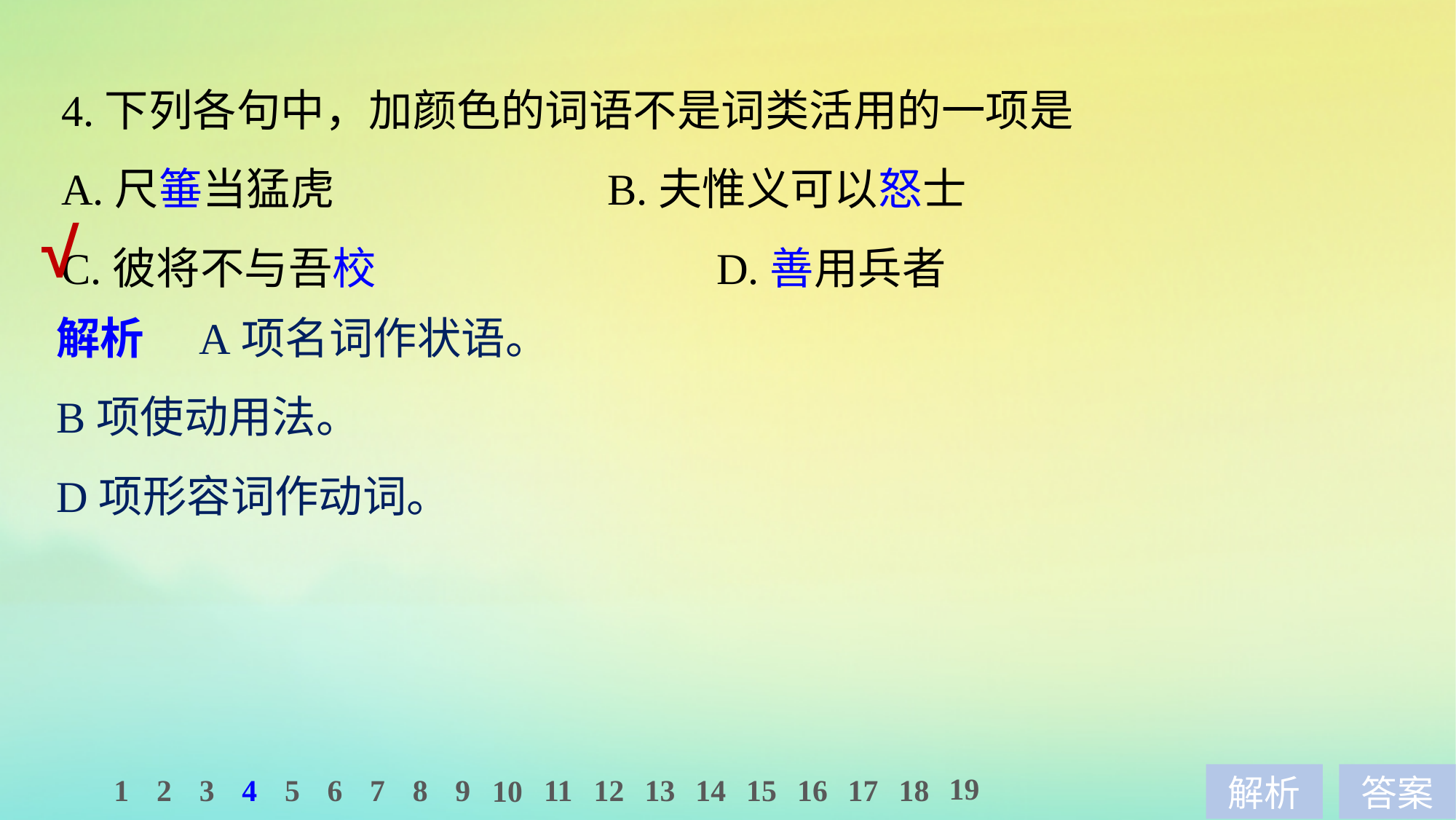

4.下列各句中，加颜色的词语不是词类活用的一项是
A.尺箠当猛虎  			B.夫惟义可以怒士
C.彼将不与吾校  			D.善用兵者
√
解析　A项名词作状语。
B项使动用法。
D项形容词作动词。
19
1
2
3
4
5
6
7
8
9
11
12
13
14
15
16
17
18
10
解析
答案